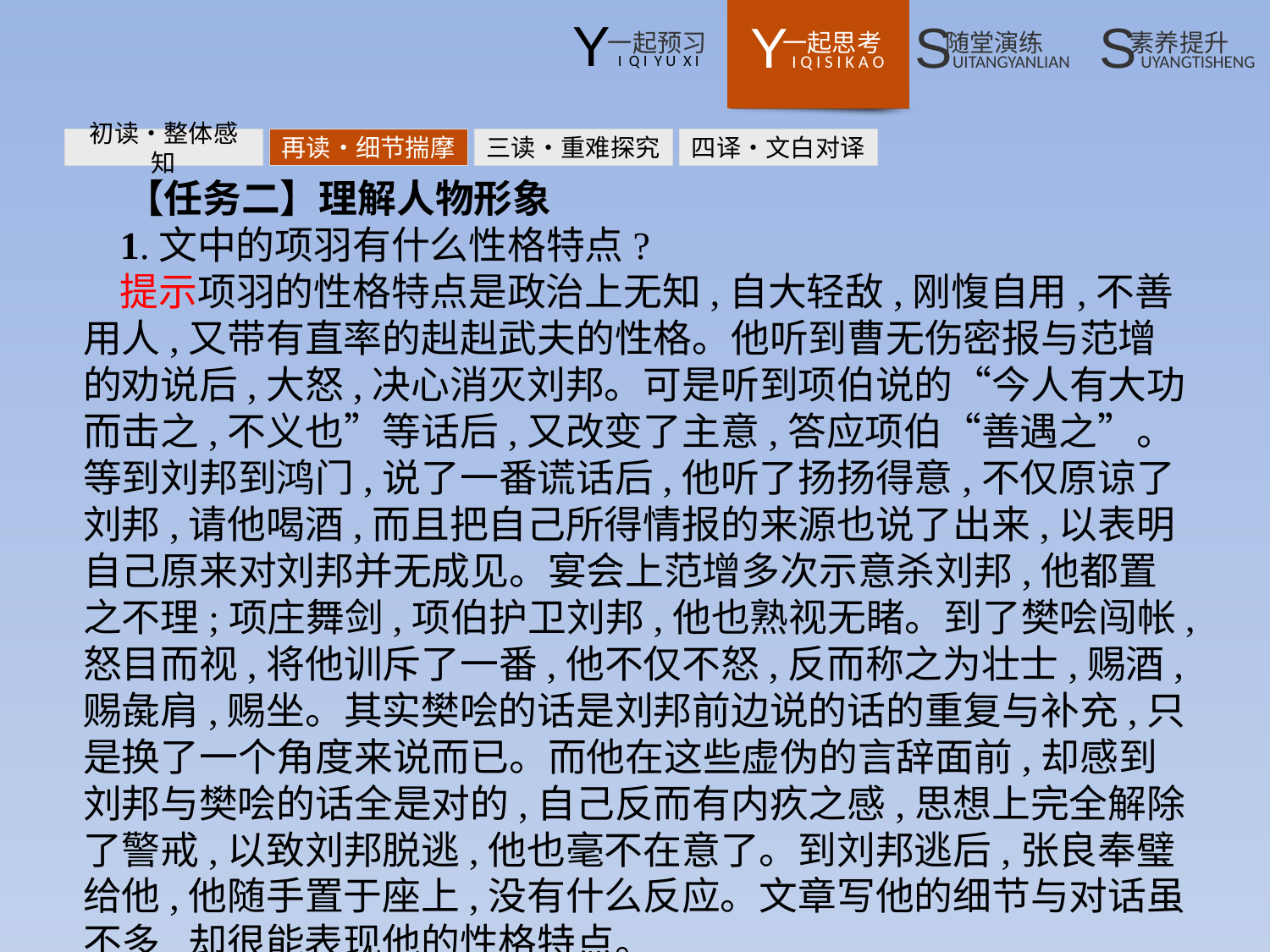

初读•整体感知
再读•细节揣摩
三读•重难探究
四译•文白对译
【任务二】理解人物形象
1.文中的项羽有什么性格特点?
提示项羽的性格特点是政治上无知,自大轻敌,刚愎自用,不善用人,又带有直率的赳赳武夫的性格。他听到曹无伤密报与范增的劝说后,大怒,决心消灭刘邦。可是听到项伯说的“今人有大功而击之,不义也”等话后,又改变了主意,答应项伯“善遇之”。等到刘邦到鸿门,说了一番谎话后,他听了扬扬得意,不仅原谅了刘邦,请他喝酒,而且把自己所得情报的来源也说了出来,以表明自己原来对刘邦并无成见。宴会上范增多次示意杀刘邦,他都置之不理;项庄舞剑,项伯护卫刘邦,他也熟视无睹。到了樊哙闯帐,怒目而视,将他训斥了一番,他不仅不怒,反而称之为壮士,赐酒,赐彘肩,赐坐。其实樊哙的话是刘邦前边说的话的重复与补充,只是换了一个角度来说而已。而他在这些虚伪的言辞面前,却感到刘邦与樊哙的话全是对的,自己反而有内疚之感,思想上完全解除了警戒,以致刘邦脱逃,他也毫不在意了。到刘邦逃后,张良奉璧给他,他随手置于座上,没有什么反应。文章写他的细节与对话虽不多,却很能表现他的性格特点。